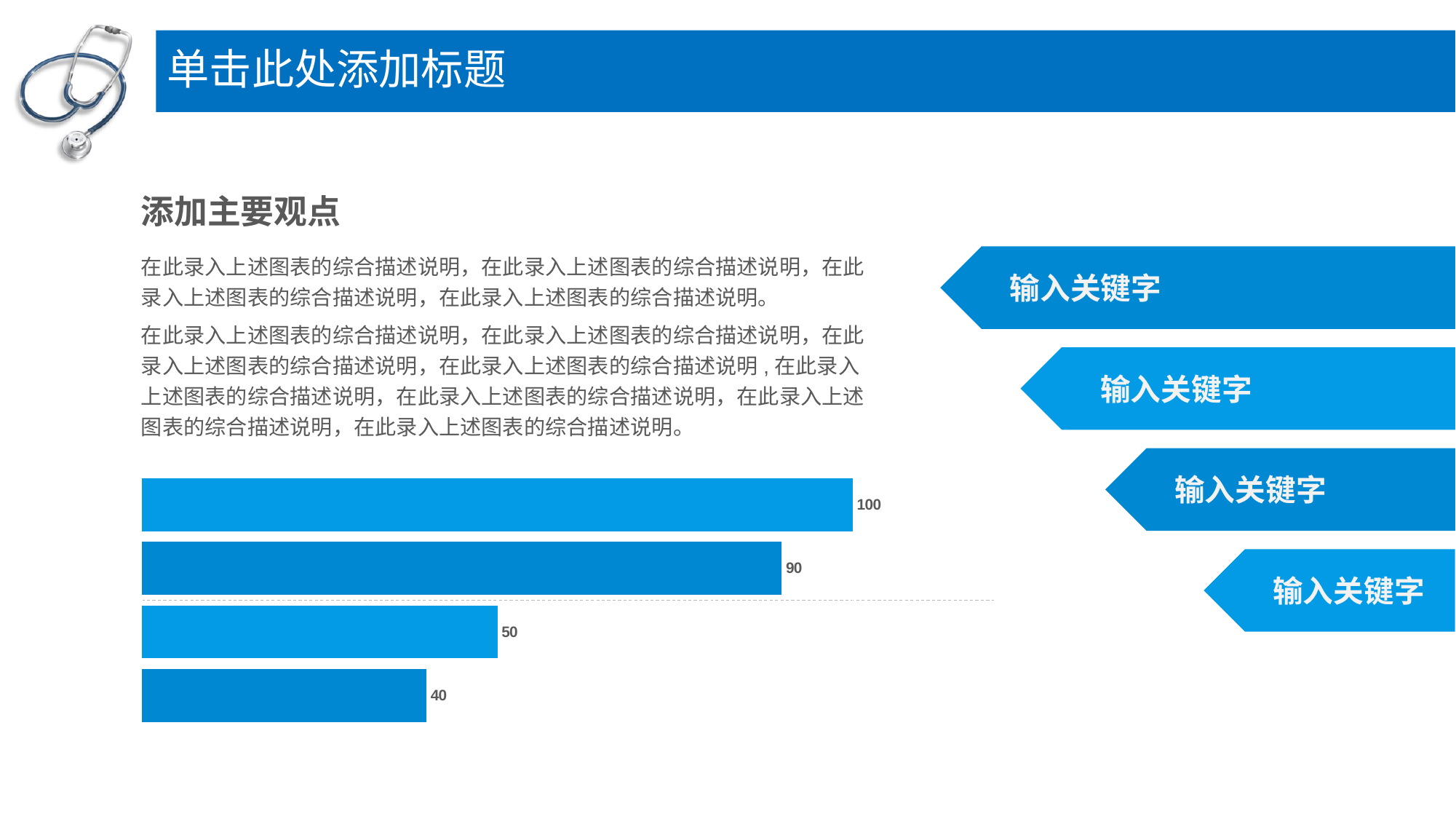

# 单击此处添加标题
添加主要观点
在此录入上述图表的综合描述说明，在此录入上述图表的综合描述说明，在此录入上述图表的综合描述说明，在此录入上述图表的综合描述说明。
在此录入上述图表的综合描述说明，在此录入上述图表的综合描述说明，在此录入上述图表的综合描述说明，在此录入上述图表的综合描述说明,在此录入上述图表的综合描述说明，在此录入上述图表的综合描述说明，在此录入上述图表的综合描述说明，在此录入上述图表的综合描述说明。

输入关键字

输入关键字

输入关键字

### Chart

| Category | 类别 1 | 类别 2 | 类别 3 | 类别 4 |
|---|---|---|---|---|
| 项目 1 | 100.0 | 90.0 | 50.0 | 40.0 |
输入关键字